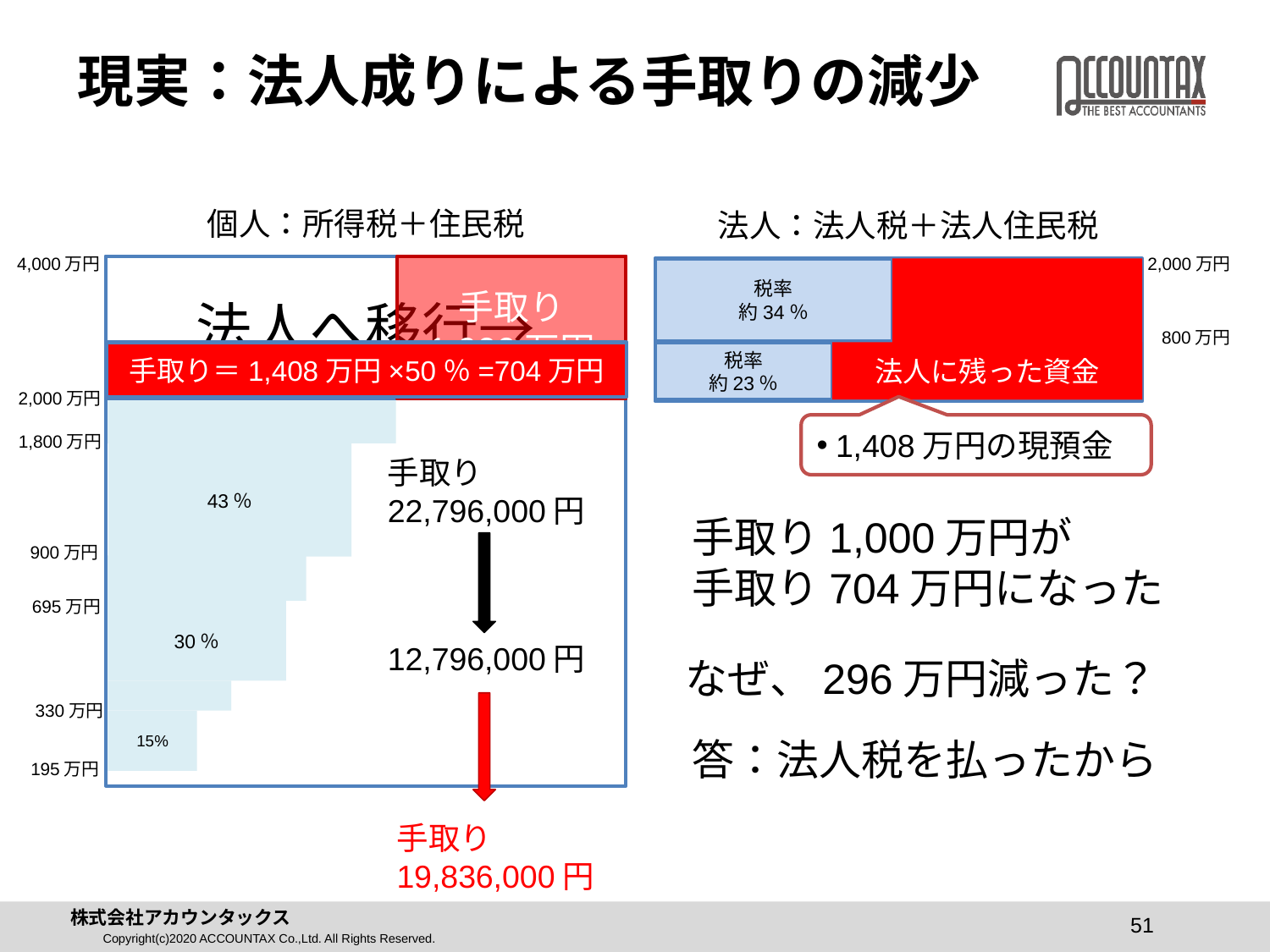

# 現実：法人成りによる手取りの減少
個人：所得税＋住民税
法人：法人税＋法人住民税
4,000万円

50％
1,800万円
43％
　900万円

　695万円
30％

　330万円
15%
195万円
2,000万円
税率
約34％

800万円
税率
約23％
法人へ移行→
手取り
1,000万円

法人に残った資金
手取り＝1,408万円×50％=704万円
2,000万円
1,408万円の現預金
手取り
22,796,000円
手取り1,000万円が
手取り704万円になった

12,796,000円
なぜ、296万円減った？

手取り
19,836,000円
答：法人税を払ったから
51